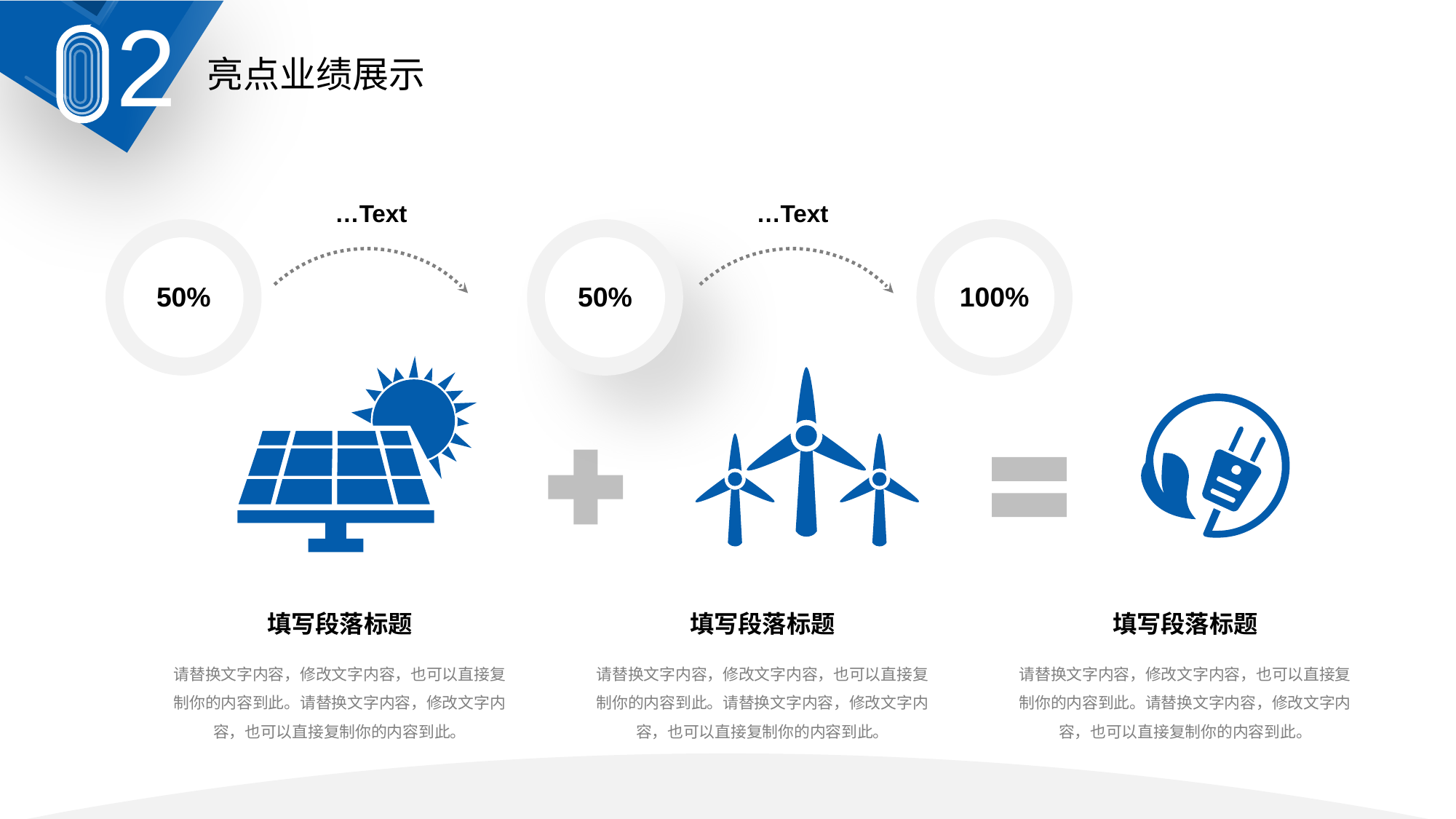

2

亮点业绩展示
…Text
…Text

50%

50%

100%

填写段落标题
填写段落标题
填写段落标题
请替换文字内容，修改文字内容，也可以直接复制你的内容到此。请替换文字内容，修改文字内容，也可以直接复制你的内容到此。
请替换文字内容，修改文字内容，也可以直接复制你的内容到此。请替换文字内容，修改文字内容，也可以直接复制你的内容到此。
请替换文字内容，修改文字内容，也可以直接复制你的内容到此。请替换文字内容，修改文字内容，也可以直接复制你的内容到此。